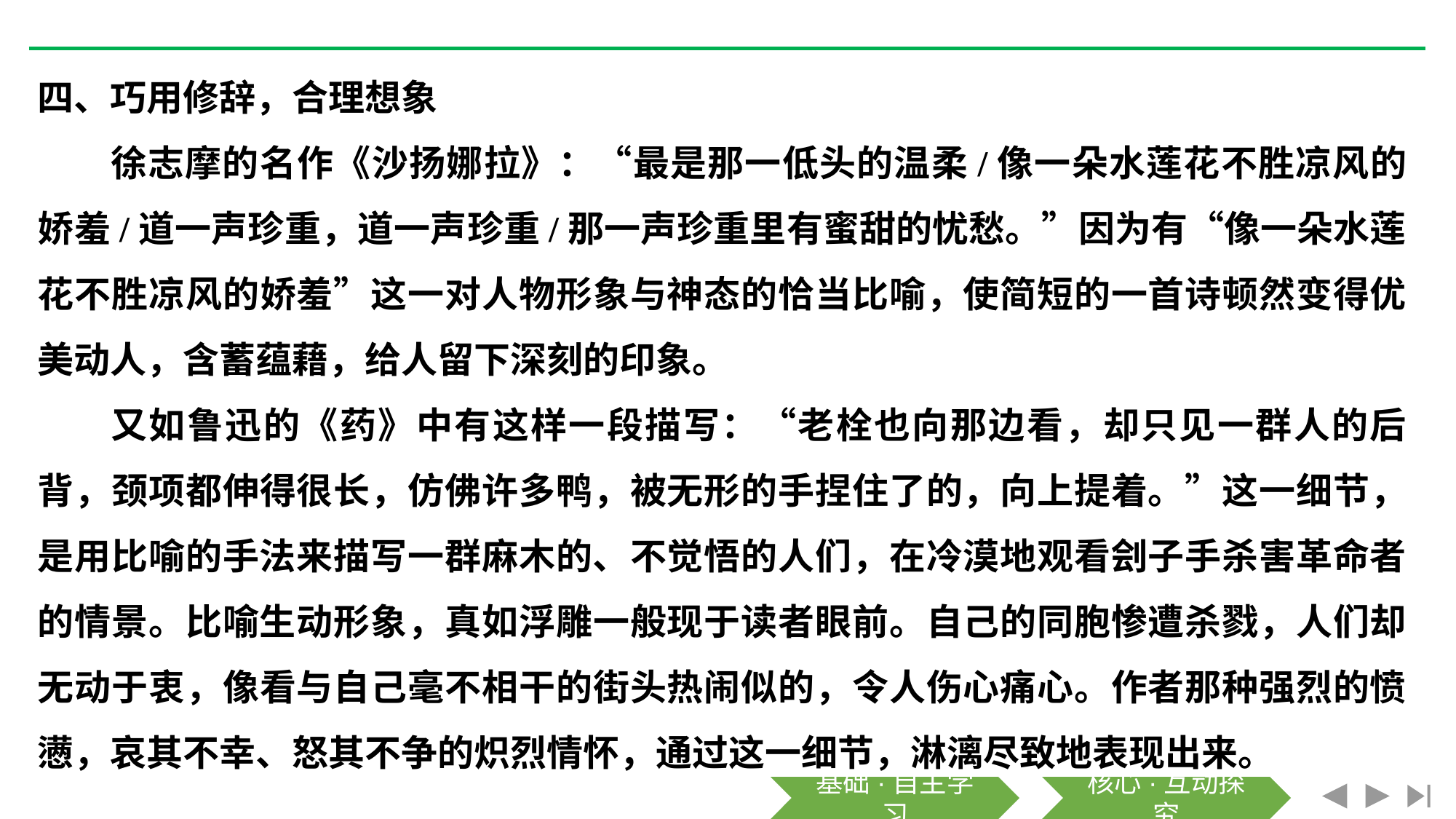

四、巧用修辞，合理想象
徐志摩的名作《沙扬娜拉》：“最是那一低头的温柔/像一朵水莲花不胜凉风的娇羞/道一声珍重，道一声珍重/那一声珍重里有蜜甜的忧愁。”因为有“像一朵水莲花不胜凉风的娇羞”这一对人物形象与神态的恰当比喻，使简短的一首诗顿然变得优美动人，含蓄蕴藉，给人留下深刻的印象。
又如鲁迅的《药》中有这样一段描写：“老栓也向那边看，却只见一群人的后背，颈项都伸得很长，仿佛许多鸭，被无形的手捏住了的，向上提着。”这一细节，是用比喻的手法来描写一群麻木的、不觉悟的人们，在冷漠地观看刽子手杀害革命者的情景。比喻生动形象，真如浮雕一般现于读者眼前。自己的同胞惨遭杀戮，人们却无动于衷，像看与自己毫不相干的街头热闹似的，令人伤心痛心。作者那种强烈的愤懑，哀其不幸、怒其不争的炽烈情怀，通过这一细节，淋漓尽致地表现出来。